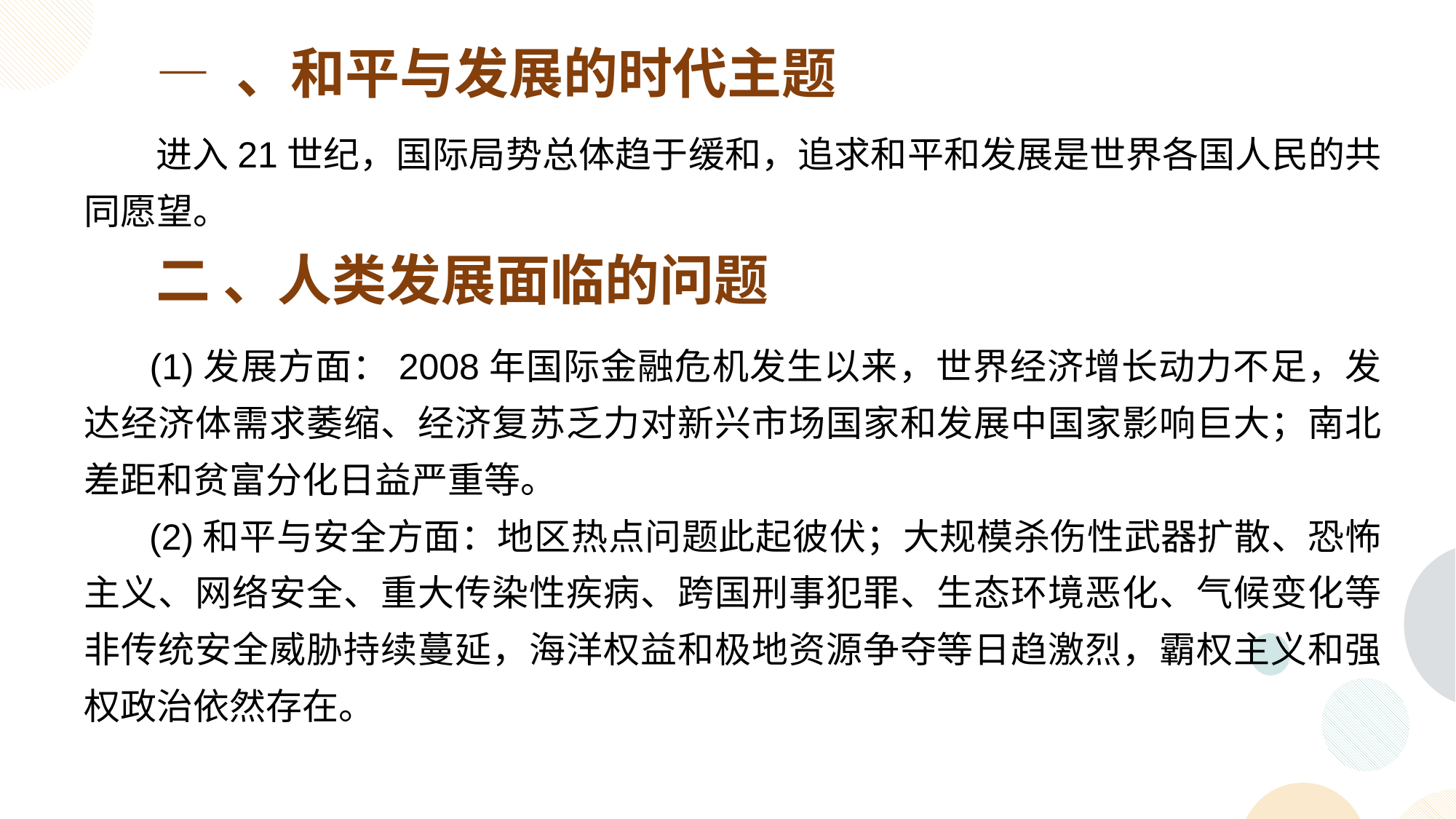

— 、和平与发展的时代主题
 进入21世纪，国际局势总体趋于缓和，追求和平和发展是世界各国人民的共同愿望。
二 、人类发展面临的问题
 (1)发展方面：2008年国际金融危机发生以来，世界经济增长动力不足，发达经济体需求萎缩、经济复苏乏力对新兴市场国家和发展中国家影响巨大；南北差距和贫富分化日益严重等。
 (2)和平与安全方面：地区热点问题此起彼伏；大规模杀伤性武器扩散、恐怖主义、网络安全、重大传染性疾病、跨国刑事犯罪、生态环境恶化、气候变化等非传统安全威胁持续蔓延，海洋权益和极地资源争夺等日趋激烈，霸权主义和强权政治依然存在。